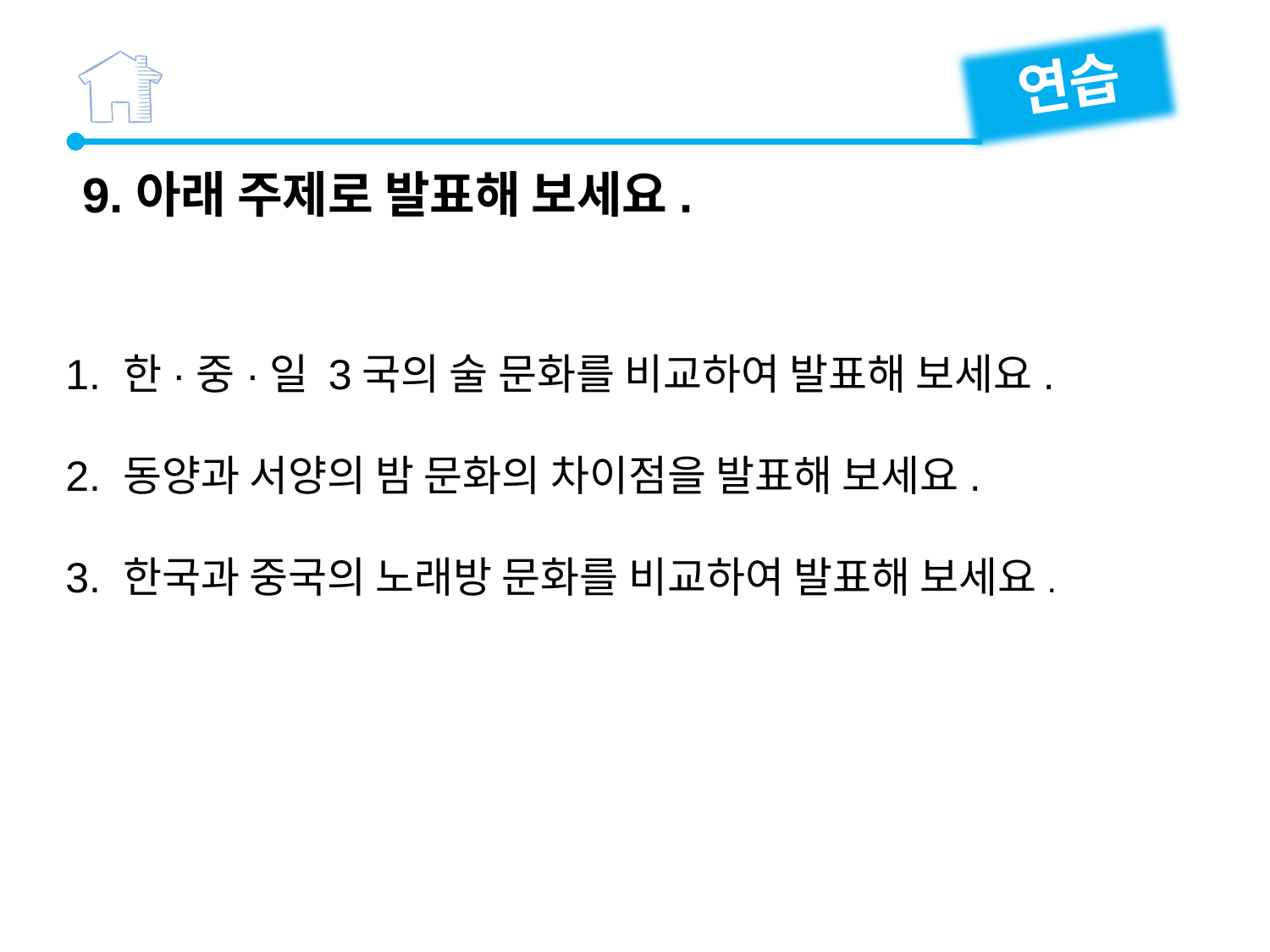

연습

9.아래 주제로 발표해 보세요.
1. 한·중·일 3국의 술 문화를 비교하여 발표해 보세요.

2. 동양과 서양의 밤 문화의 차이점을 발표해 보세요.

3. 한국과 중국의 노래방 문화를 비교하여 발표해 보세요.